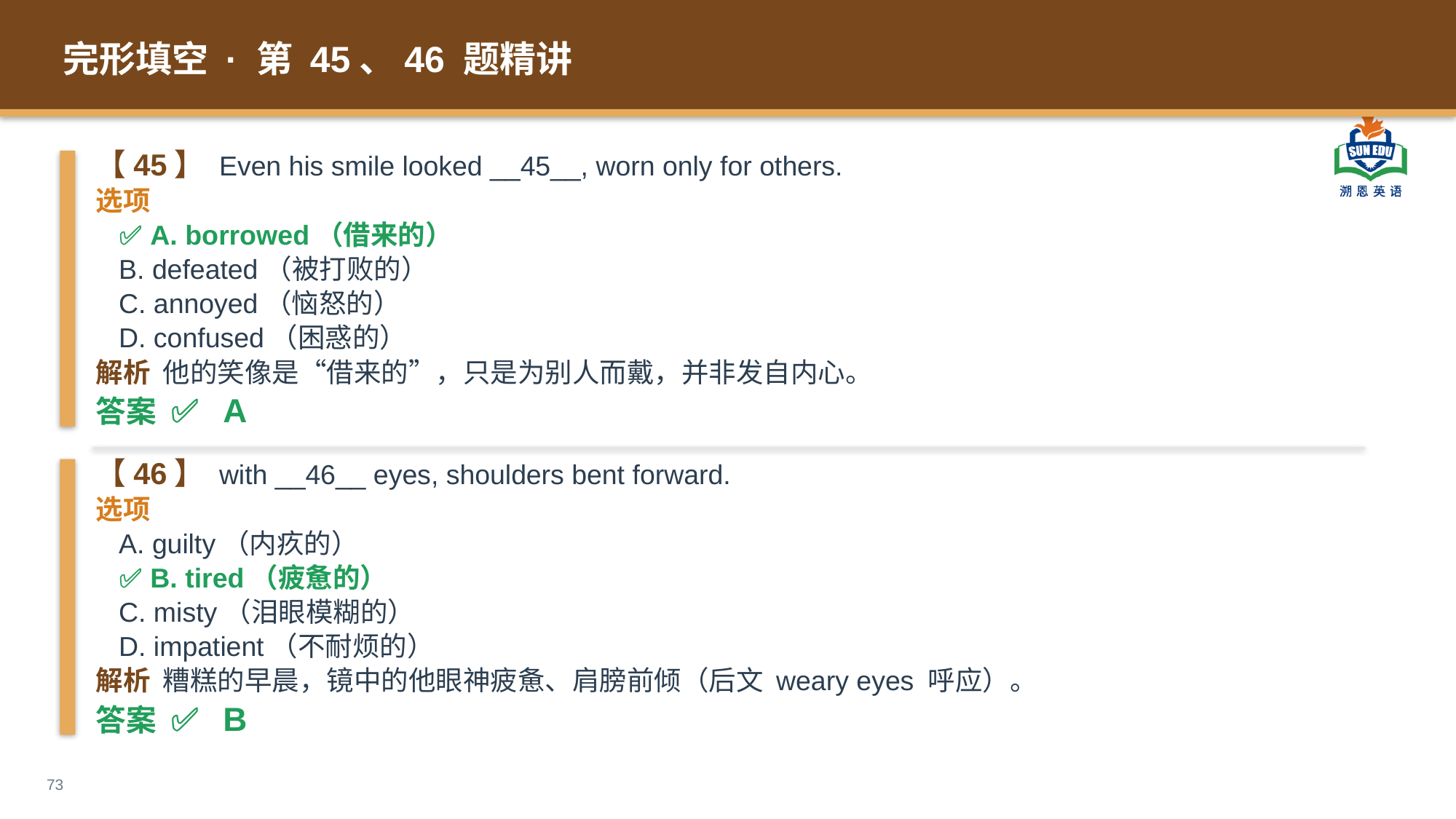

完形填空 · 第 45、46 题精讲

【45】 Even his smile looked __45__, worn only for others.
选项
   ✅ A. borrowed（借来的）
   B. defeated（被打败的）
   C. annoyed（恼怒的）
   D. confused（困惑的）
解析  他的笑像是“借来的”，只是为别人而戴，并非发自内心。
答案  ✅  A

【46】 with __46__ eyes, shoulders bent forward.
选项
   A. guilty（内疚的）
   ✅ B. tired（疲惫的）
   C. misty（泪眼模糊的）
   D. impatient（不耐烦的）
解析  糟糕的早晨，镜中的他眼神疲惫、肩膀前倾（后文 weary eyes 呼应）。
答案  ✅  B

73